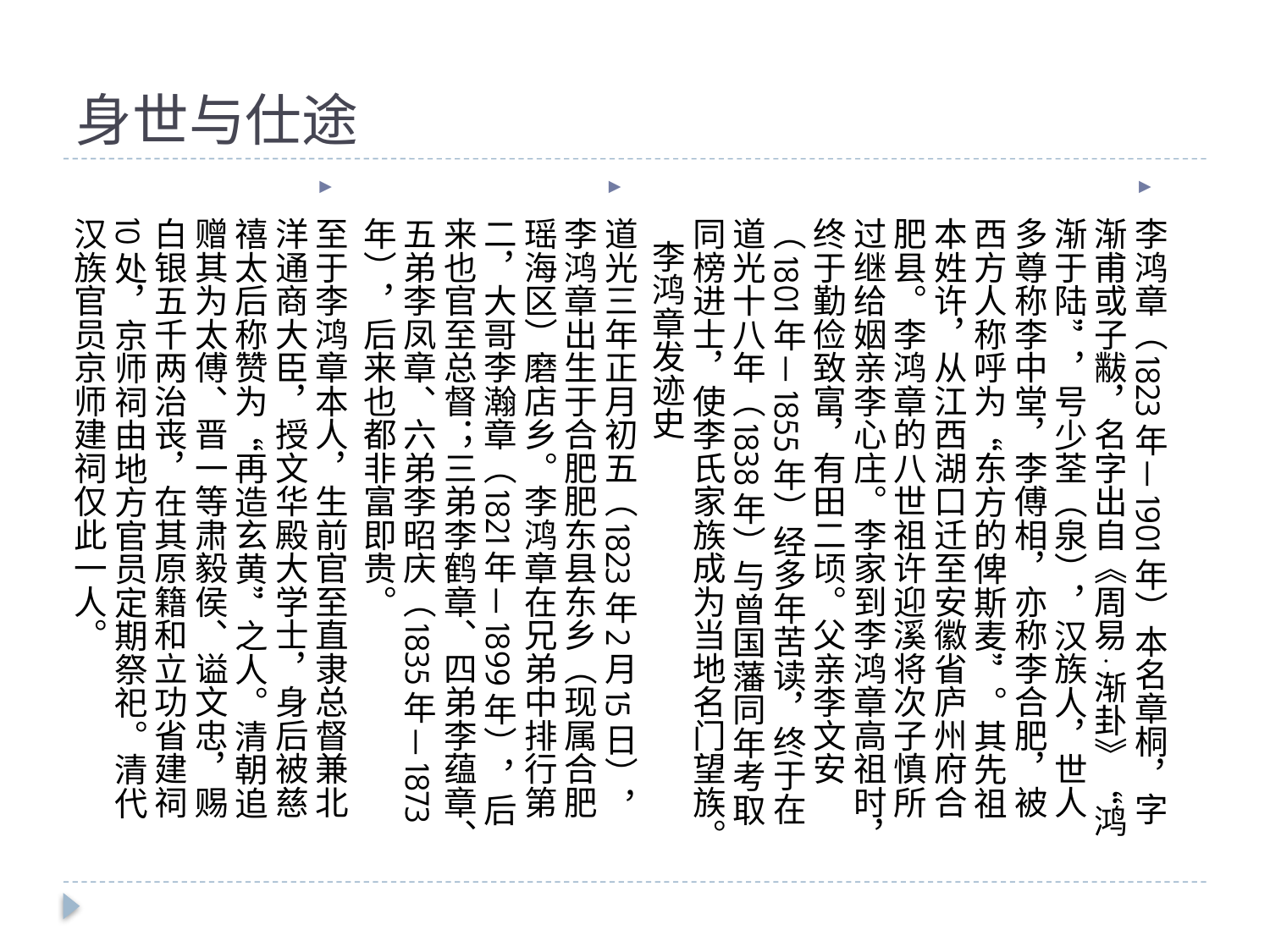

# 身世与仕途
李鸿章（1823年－1901年）本名章桐，字渐甫或子黻，名字出自《周易·渐卦》“鸿渐于陆”，号少荃（泉），汉族人，世人多尊称李中堂，李傅相，亦称李合肥，被西方人称呼为“东方的俾斯麦”。其先祖本姓许，从江西湖口迁至安徽省庐州府合肥县。李鸿章的八世祖许迎溪将次子慎所过继给姻亲李心庄。李家到李鸿章高祖时，终于勤俭致富，有田二顷。父亲李文安（1801年－1855年）经多年苦读，终于在道光十八年（1838年）与曾国藩同年考取同榜进士，使李氏家族成为当地名门望族。   李鸿章发迹史
道光三年正月初五（1823年2月15日），李鸿章出生于合肥肥东县东乡（现属合肥瑶海区）磨店乡。李鸿章在兄弟中排行第二，大哥李瀚章（1821年－1899年），后来也官至总督；三弟李鹤章、四弟李蕴章、五弟李凤章、六弟李昭庆（1835年－1873年），后来也都非富即贵。
至于李鸿章本人，生前官至直隶总督兼北洋通商大臣，授文华殿大学士，身后被慈禧太后称赞为“再造玄黄”之人。清朝追赠其为太傅、晋一等肃毅侯、谥文忠，赐白银五千两治丧，在其原籍和立功省建祠10处，京师祠由地方官员定期祭祀。清代汉族官员京师建祠仅此一人。